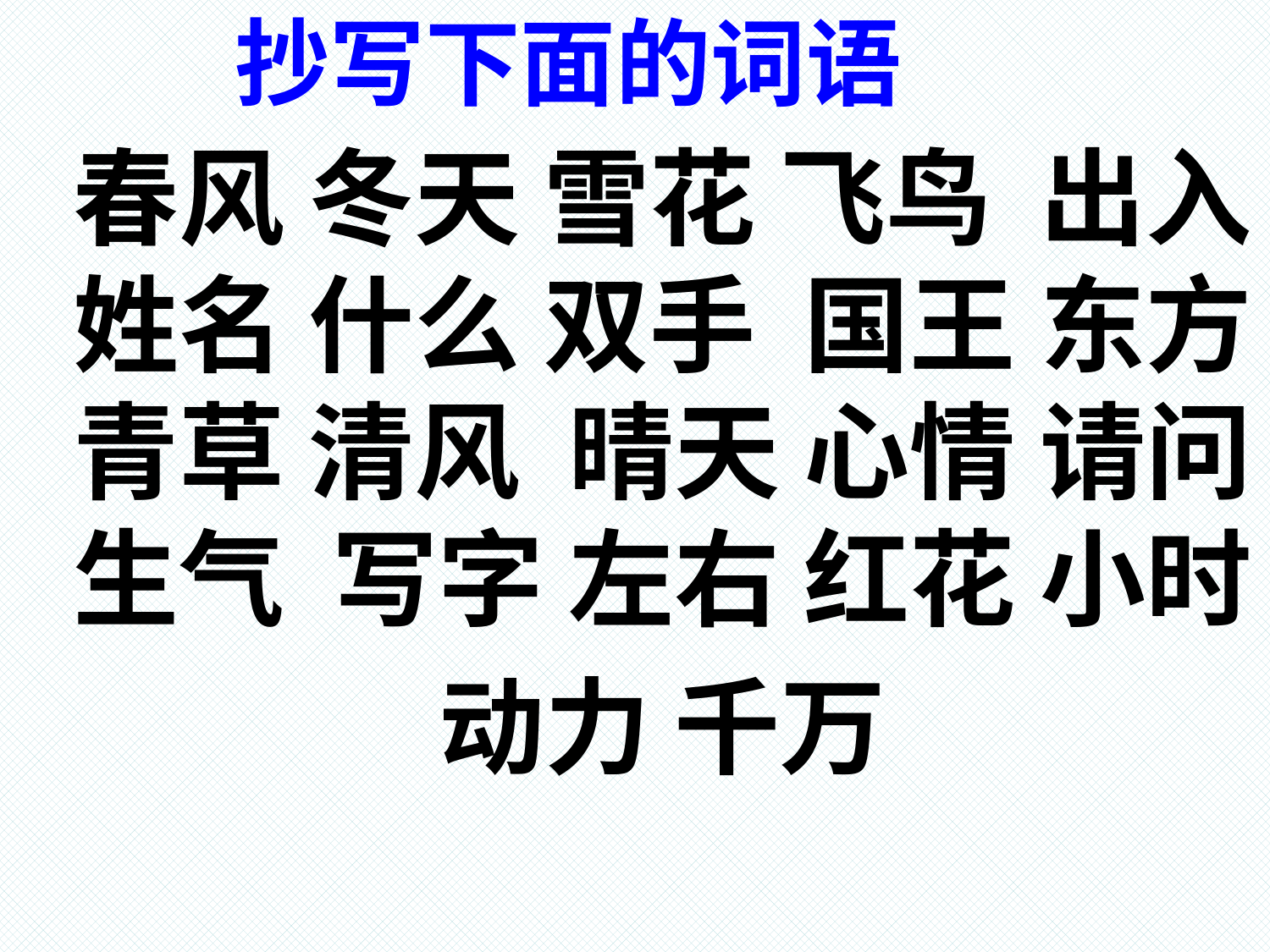

抄写下面的词语
春风 冬天 雪花 飞鸟  出入 姓名 什么 双手  国王 东方 青草 清风  晴天 心情 请问 生气  写字 左右 红花 小时
动力 千万